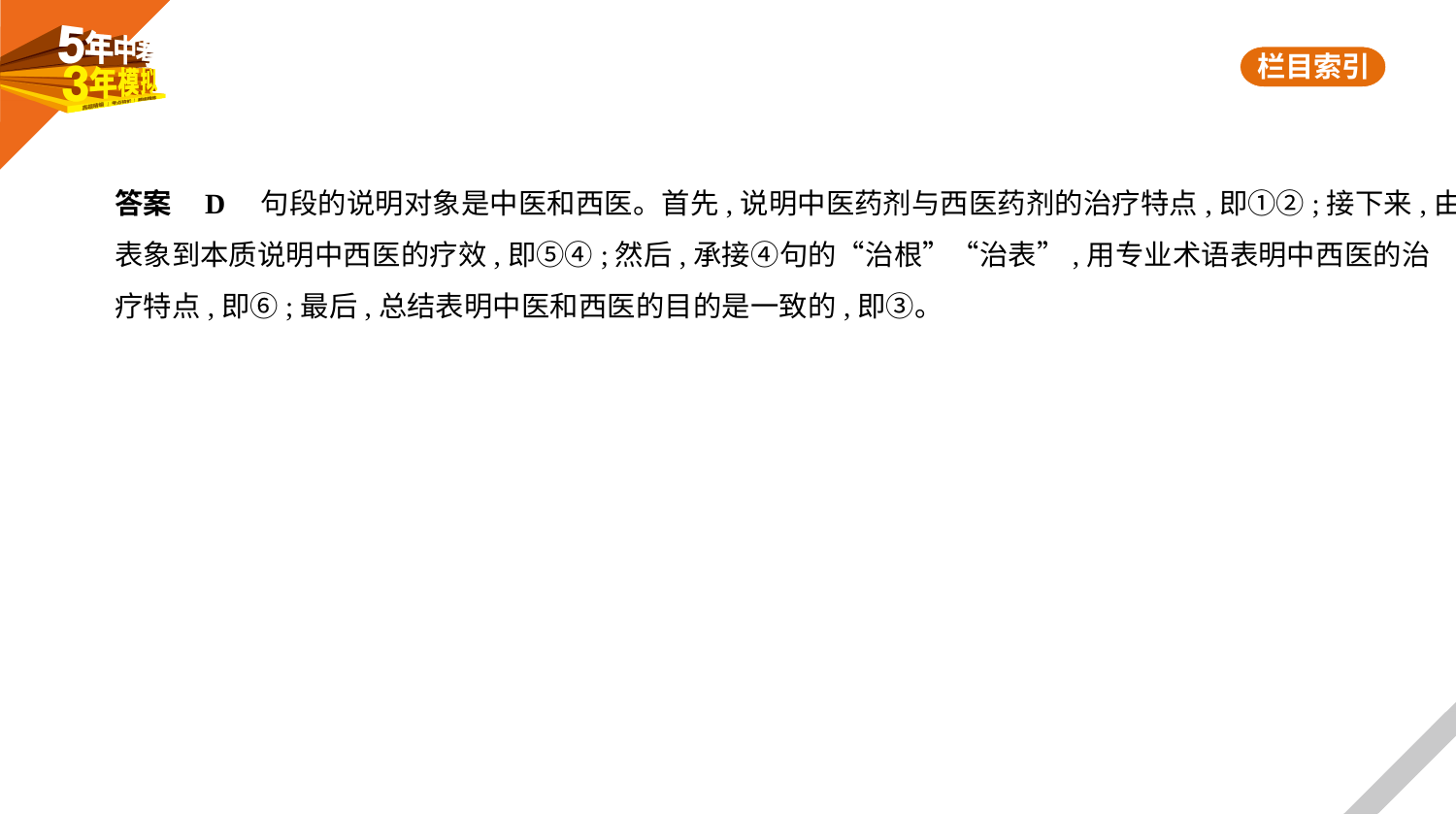

答案    D　句段的说明对象是中医和西医。首先,说明中医药剂与西医药剂的治疗特点,即①②;接下来,由
表象到本质说明中西医的疗效,即⑤④;然后,承接④句的“治根”“治表”,用专业术语表明中西医的治
疗特点,即⑥;最后,总结表明中医和西医的目的是一致的,即③。